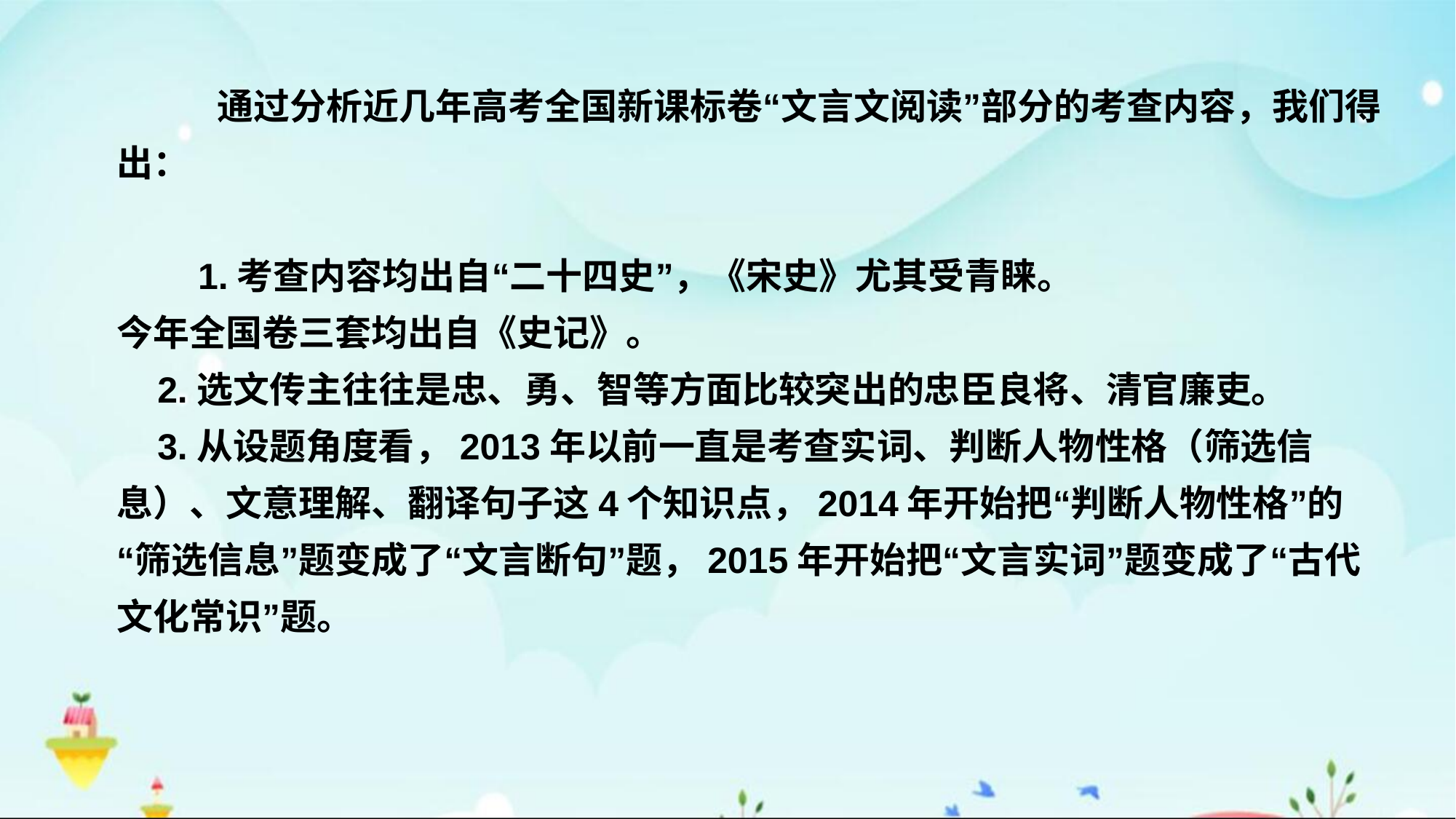

通过分析近几年高考全国新课标卷“文言文阅读”部分的考查内容，我们得出：

　　1.考查内容均出自“二十四史”，《宋史》尤其受青睐。
今年全国卷三套均出自《史记》。
    2.选文传主往往是忠、勇、智等方面比较突出的忠臣良将、清官廉吏。
    3.从设题角度看，2013年以前一直是考查实词、判断人物性格（筛选信息）、文意理解、翻译句子这4个知识点，2014年开始把“判断人物性格”的“筛选信息”题变成了“文言断句”题，2015年开始把“文言实词”题变成了“古代文化常识”题。